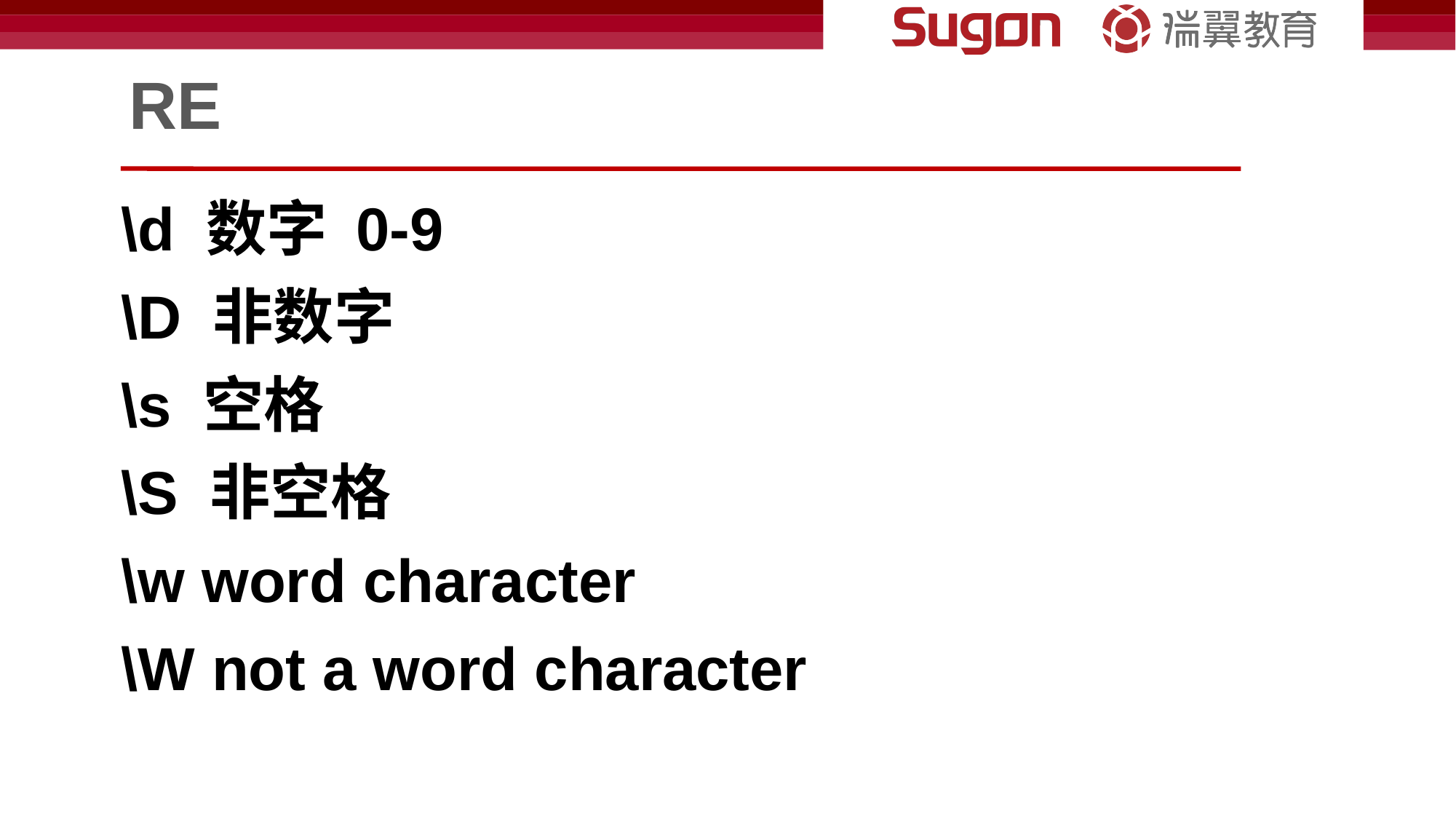

# RE
\d 数字 0-9
\D 非数字
\s 空格
\S 非空格
\w word character
\W not a word character